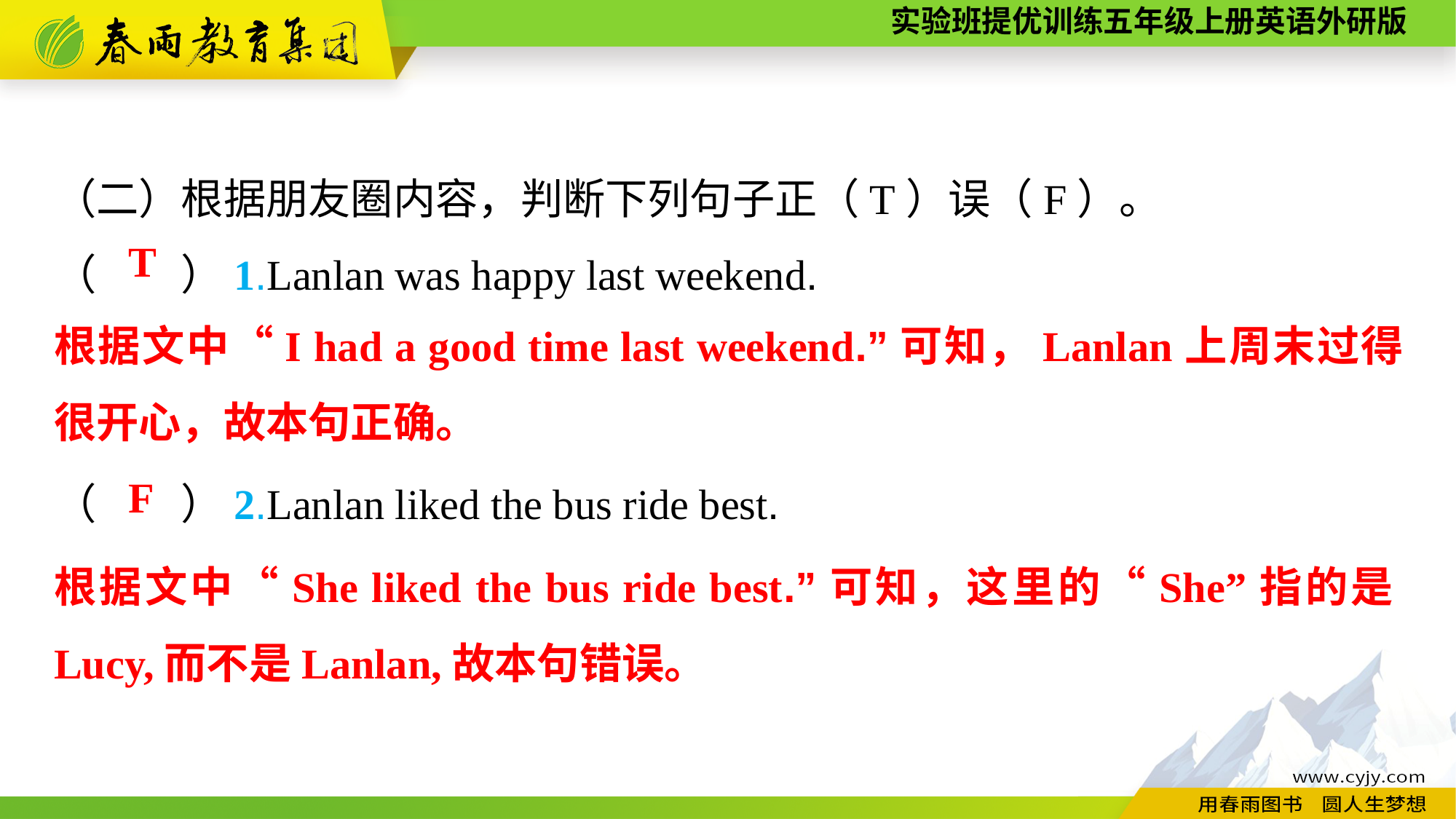

（二）根据朋友圈内容，判断下列句子正（T）误（F）。
（　　）1.Lanlan was happy last weekend.

（　　）2.Lanlan liked the bus ride best.
T
根据文中“I had a good time last weekend.”可知，Lanlan上周末过得很开心，故本句正确。
F
根据文中“She liked the bus ride best.”可知，这里的“She”指的是Lucy,而不是Lanlan,故本句错误。